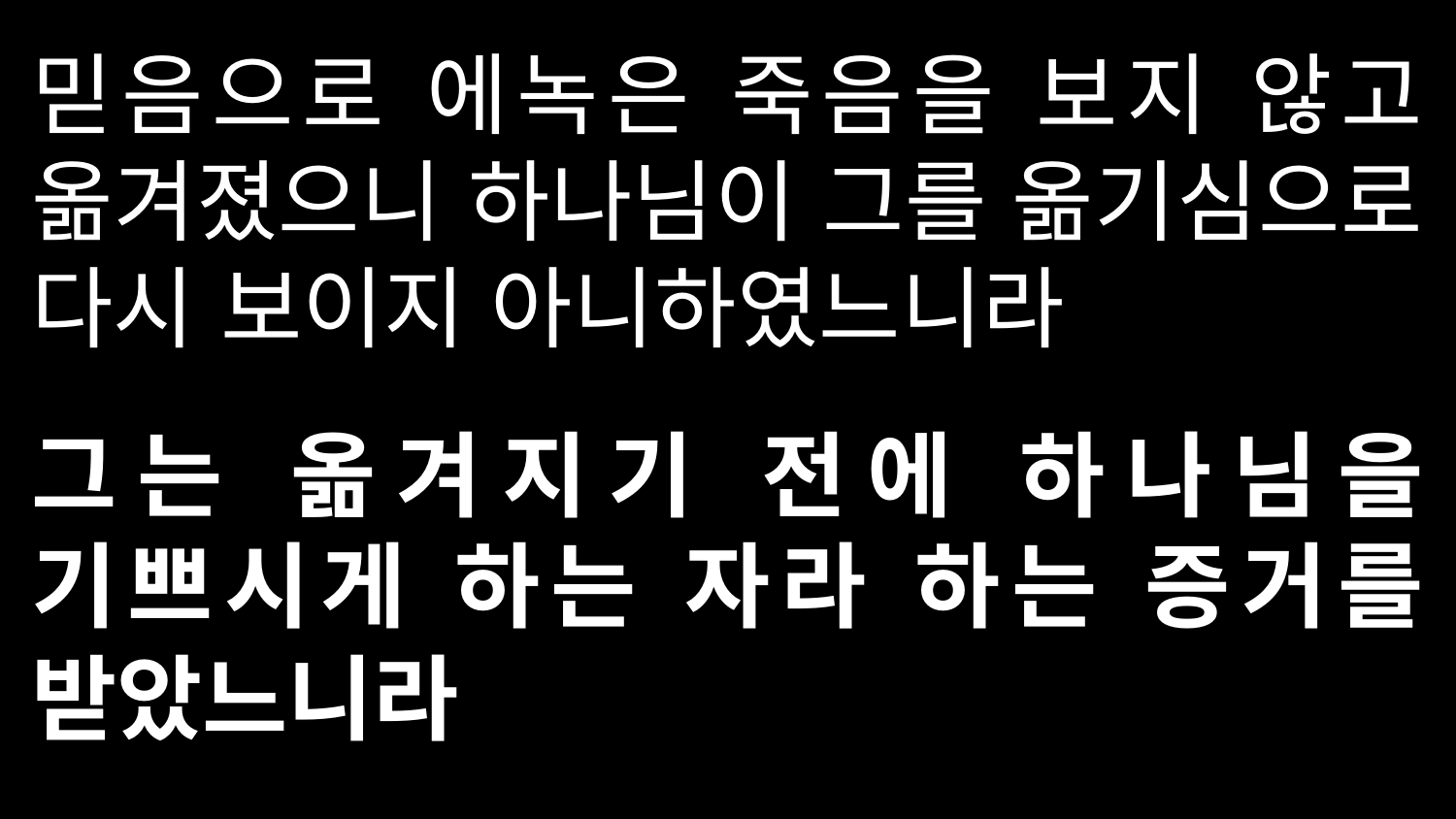

믿음으로 에녹은 죽음을 보지 않고 옮겨졌으니 하나님이 그를 옮기심으로 다시 보이지 아니하였느니라
그는 옮겨지기 전에 하나님을 기쁘시게 하는 자라 하는 증거를 받았느니라